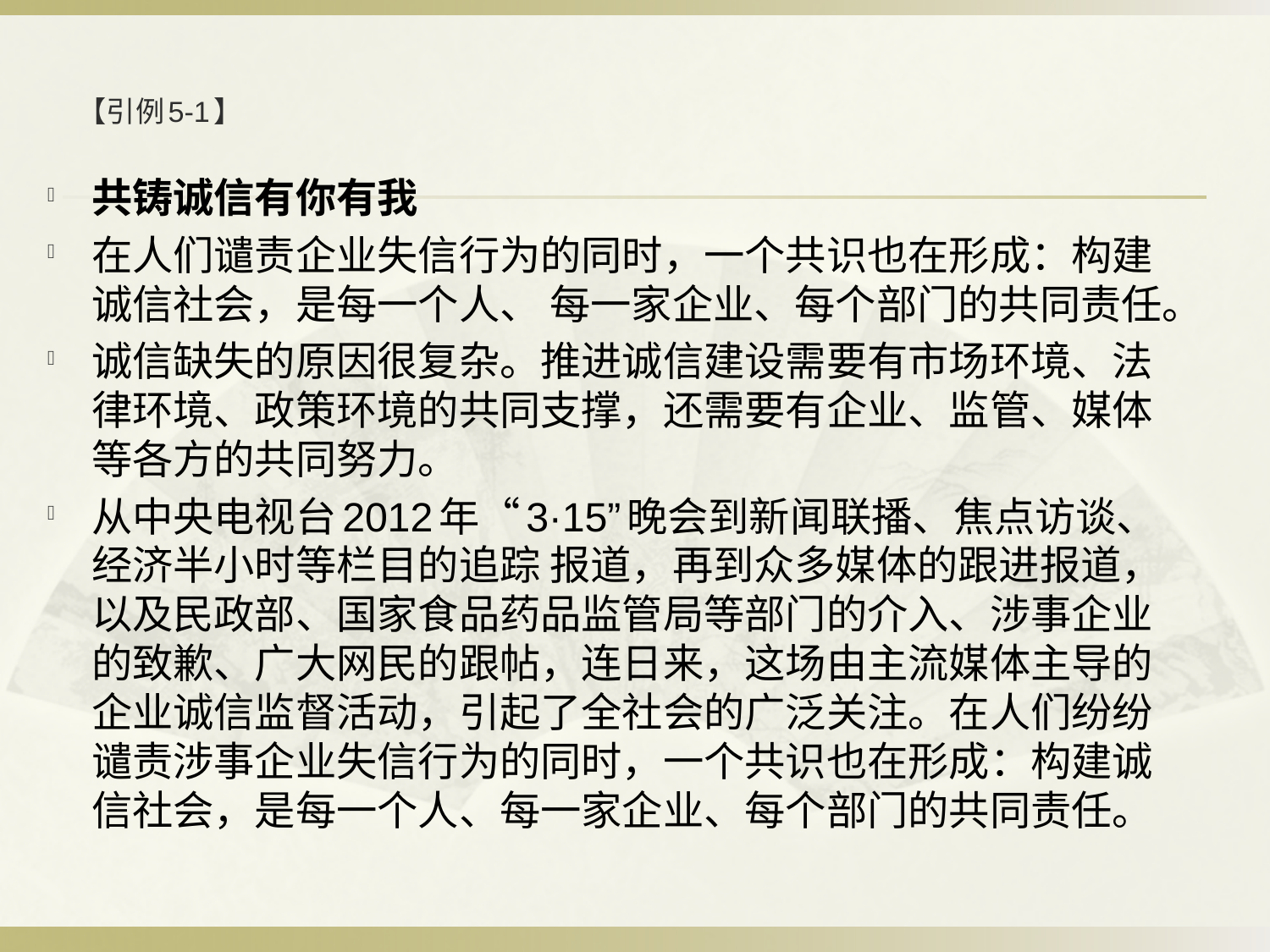

# 【引例5-1】
共铸诚信有你有我
在人们谴责企业失信行为的同时，一个共识也在形成：构建诚信社会，是每一个人、 每一家企业、每个部门的共同责任。
诚信缺失的原因很复杂。推进诚信建设需要有市场环境、法律环境、政策环境的共同支撑，还需要有企业、监管、媒体等各方的共同努力。
从中央电视台2012年“3·15”晚会到新闻联播、焦点访谈、经济半小时等栏目的追踪 报道，再到众多媒体的跟进报道，以及民政部、国家食品药品监管局等部门的介入、涉事企业的致歉、广大网民的跟帖，连日来，这场由主流媒体主导的企业诚信监督活动，引起了全社会的广泛关注。在人们纷纷谴责涉事企业失信行为的同时，一个共识也在形成：构建诚信社会，是每一个人、每一家企业、每个部门的共同责任。